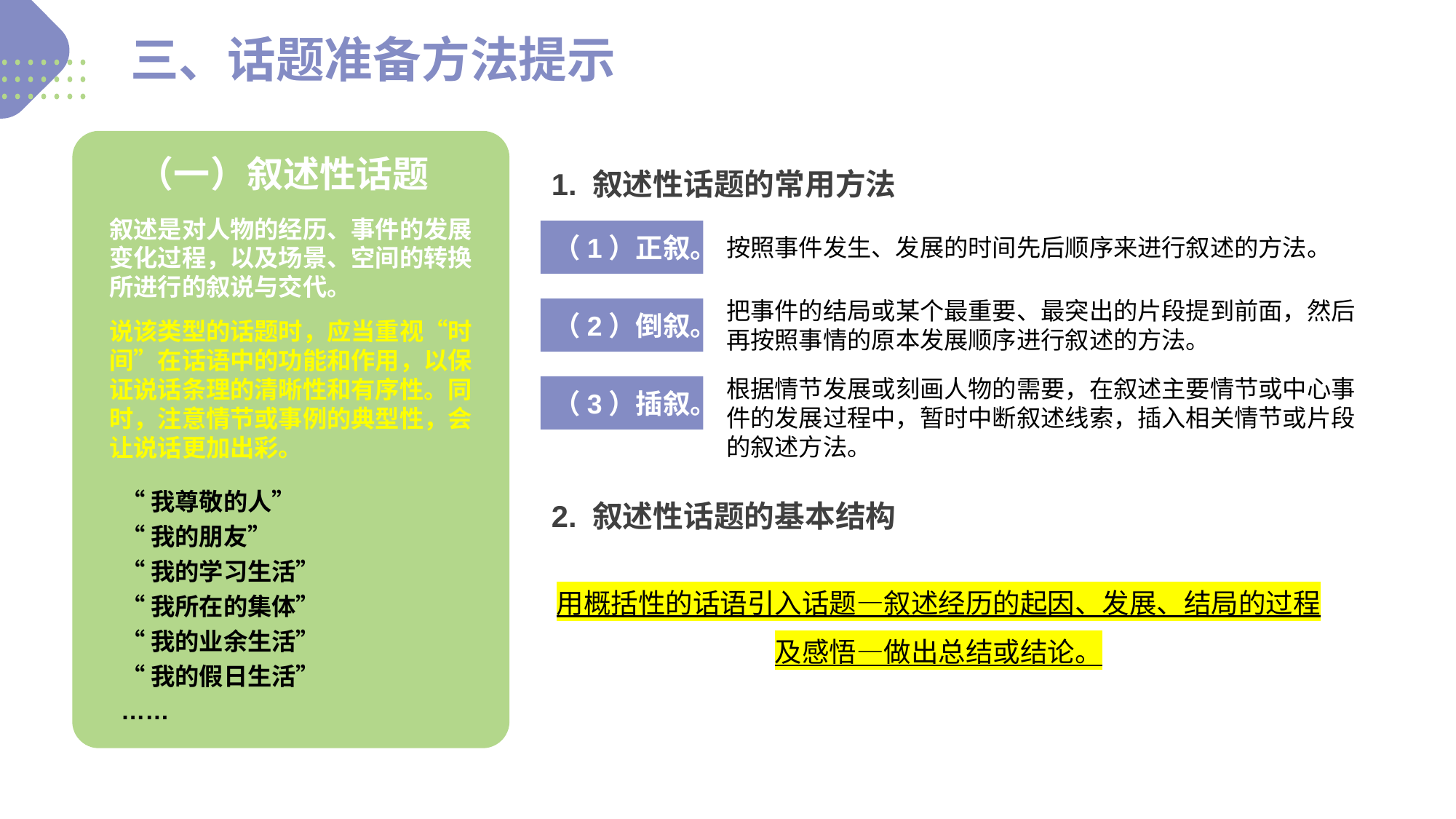

三、话题准备方法提示

（一）叙述性话题
1. 叙述性话题的常用方法
叙述是对人物的经历、事件的发展变化过程，以及场景、空间的转换所进行的叙说与交代。
（1）正叙。
按照事件发生、发展的时间先后顺序来进行叙述的方法。
把事件的结局或某个最重要、最突出的片段提到前面，然后
再按照事情的原本发展顺序进行叙述的方法。
（2）倒叙。
说该类型的话题时，应当重视“时间”在话语中的功能和作用，以保证说话条理的清晰性和有序性。同时，注意情节或事例的典型性，会让说话更加出彩。
根据情节发展或刻画人物的需要，在叙述主要情节或中心事件的发展过程中，暂时中断叙述线索，插入相关情节或片段的叙述方法。
（3）插叙。
“我尊敬的人”
“我的朋友”
“我的学习生活”
“我所在的集体”
“我的业余生活”
“我的假日生活”
……
2. 叙述性话题的基本结构
用概括性的话语引入话题—叙述经历的起因、发展、结局的过程及感悟—做出总结或结论。